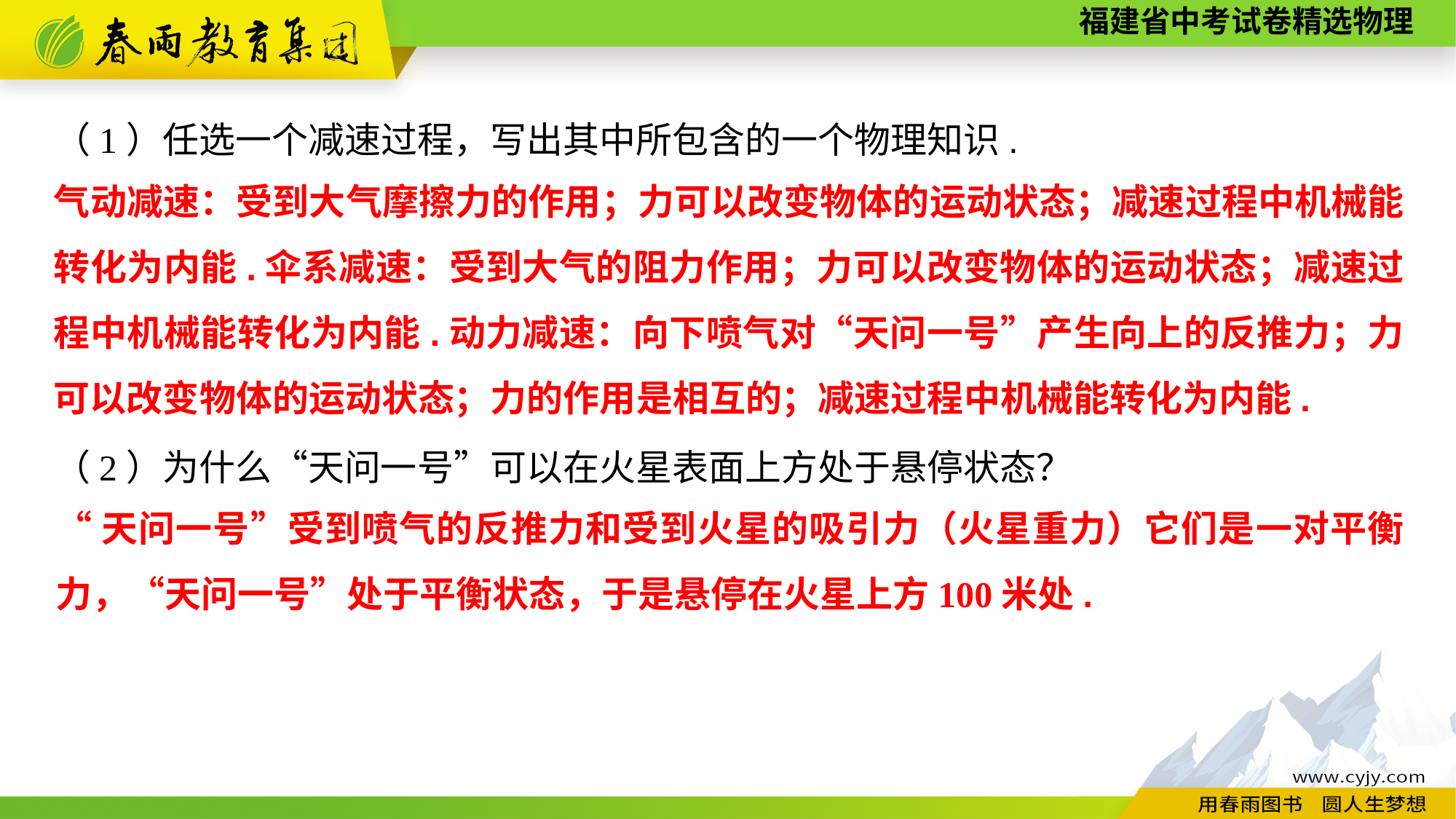

（1）任选一个减速过程，写出其中所包含的一个物理知识.

（2）为什么“天问一号”可以在火星表面上方处于悬停状态？
气动减速：受到大气摩擦力的作用；力可以改变物体的运动状态；减速过程中机械能转化为内能.伞系减速：受到大气的阻力作用；力可以改变物体的运动状态；减速过程中机械能转化为内能.动力减速：向下喷气对“天问一号”产生向上的反推力；力可以改变物体的运动状态；力的作用是相互的；减速过程中机械能转化为内能.
“天问一号”受到喷气的反推力和受到火星的吸引力（火星重力）它们是一对平衡力，“天问一号”处于平衡状态，于是悬停在火星上方100米处.